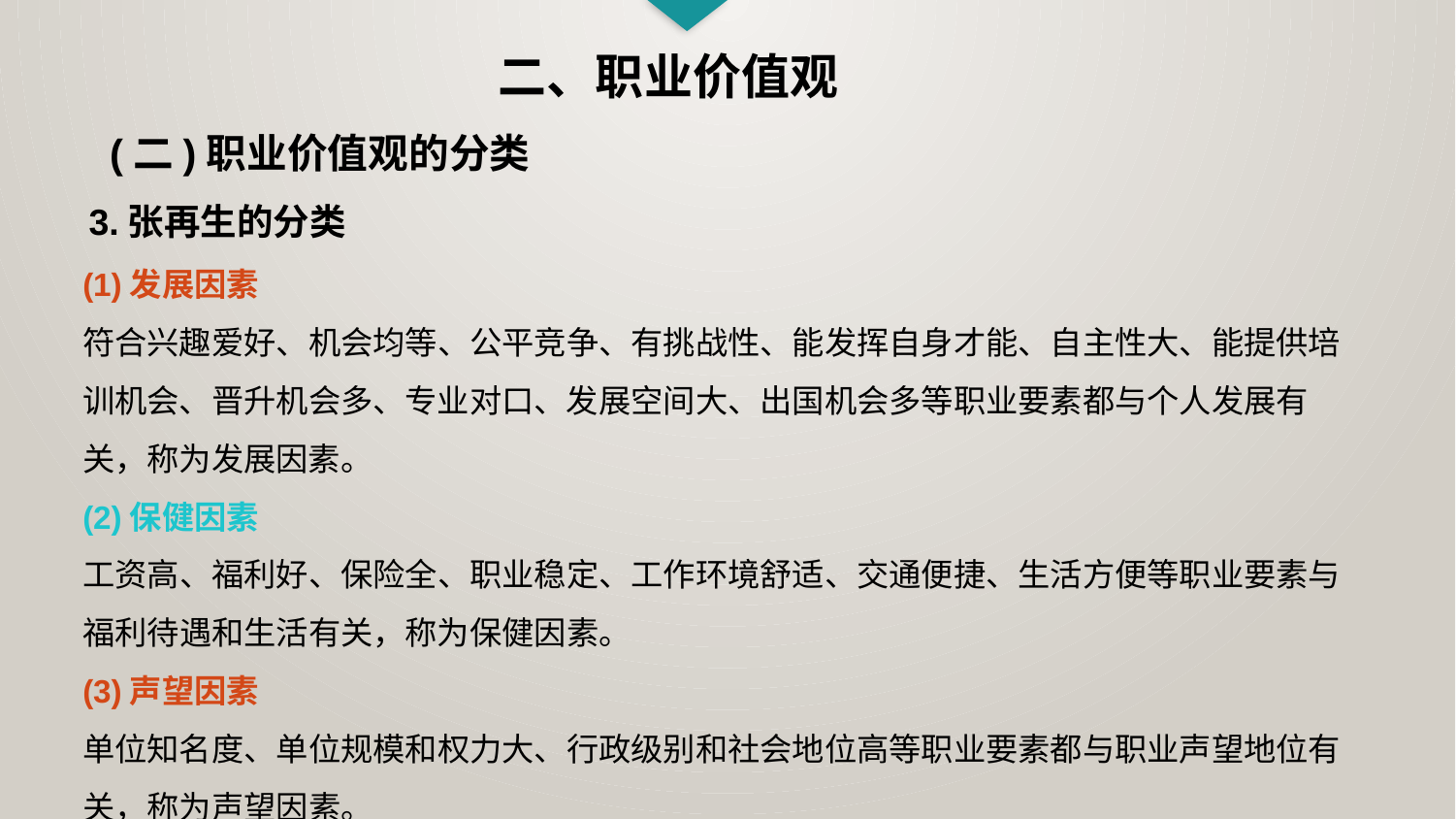

二、职业价值观
(二)职业价值观的分类
3.张再生的分类
(1)发展因素
符合兴趣爱好、机会均等、公平竞争、有挑战性、能发挥自身才能、自主性大、能提供培训机会、晋升机会多、专业对口、发展空间大、出国机会多等职业要素都与个人发展有关，称为发展因素。
(2)保健因素
工资高、福利好、保险全、职业稳定、工作环境舒适、交通便捷、生活方便等职业要素与福利待遇和生活有关，称为保健因素。
(3)声望因素
单位知名度、单位规模和权力大、行政级别和社会地位高等职业要素都与职业声望地位有关，称为声望因素。
67